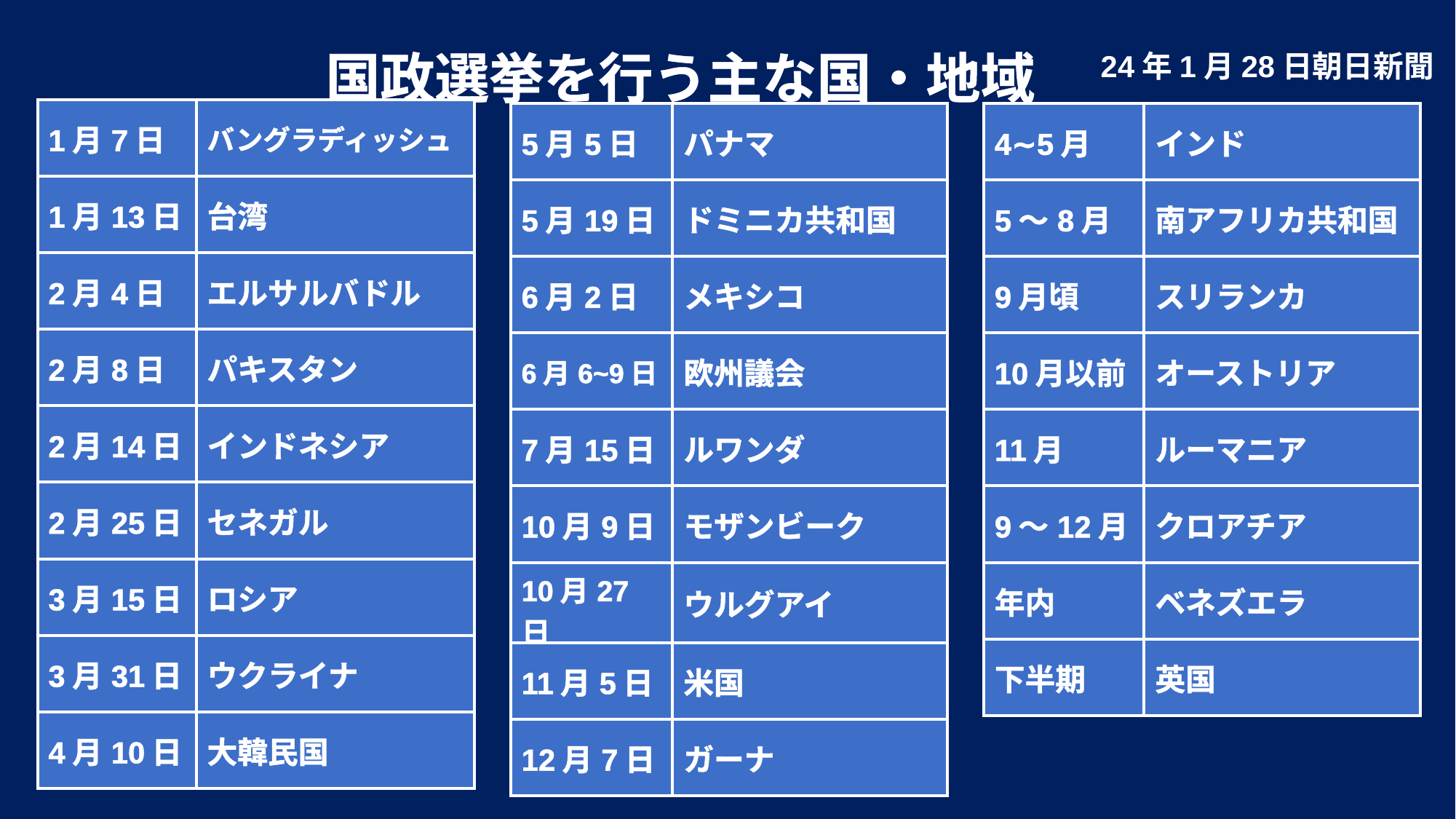

国政選挙を行う主な国・地域
24年1月28日朝日新聞
| 1月7日 | バングラディッシュ |
| --- | --- |
| 1月13日 | 台湾 |
| 2月4日 | エルサルバドル |
| 2月8日 | パキスタン |
| 2月14日 | インドネシア |
| 2月25日 | セネガル |
| 3月15日 | ロシア |
| 3月31日 | ウクライナ |
| 4月10日 | 大韓民国 |
| 5月5日 | パナマ |
| --- | --- |
| 5月19日 | ドミニカ共和国 |
| 6月2日 | メキシコ |
| 6月6~9日 | 欧州議会 |
| 7月15日 | ルワンダ |
| 10月9日 | モザンビーク |
| 10月27日 | ウルグアイ |
| 11月5日 | 米国 |
| 12月7日 | ガーナ |
| 4∼5月 | インド |
| --- | --- |
| 5～8月 | 南アフリカ共和国 |
| 9月頃 | スリランカ |
| 10月以前 | オーストリア |
| 11月 | ルーマニア |
| 9～12月 | クロアチア |
| 年内 | ベネズエラ |
| 下半期 | 英国 |